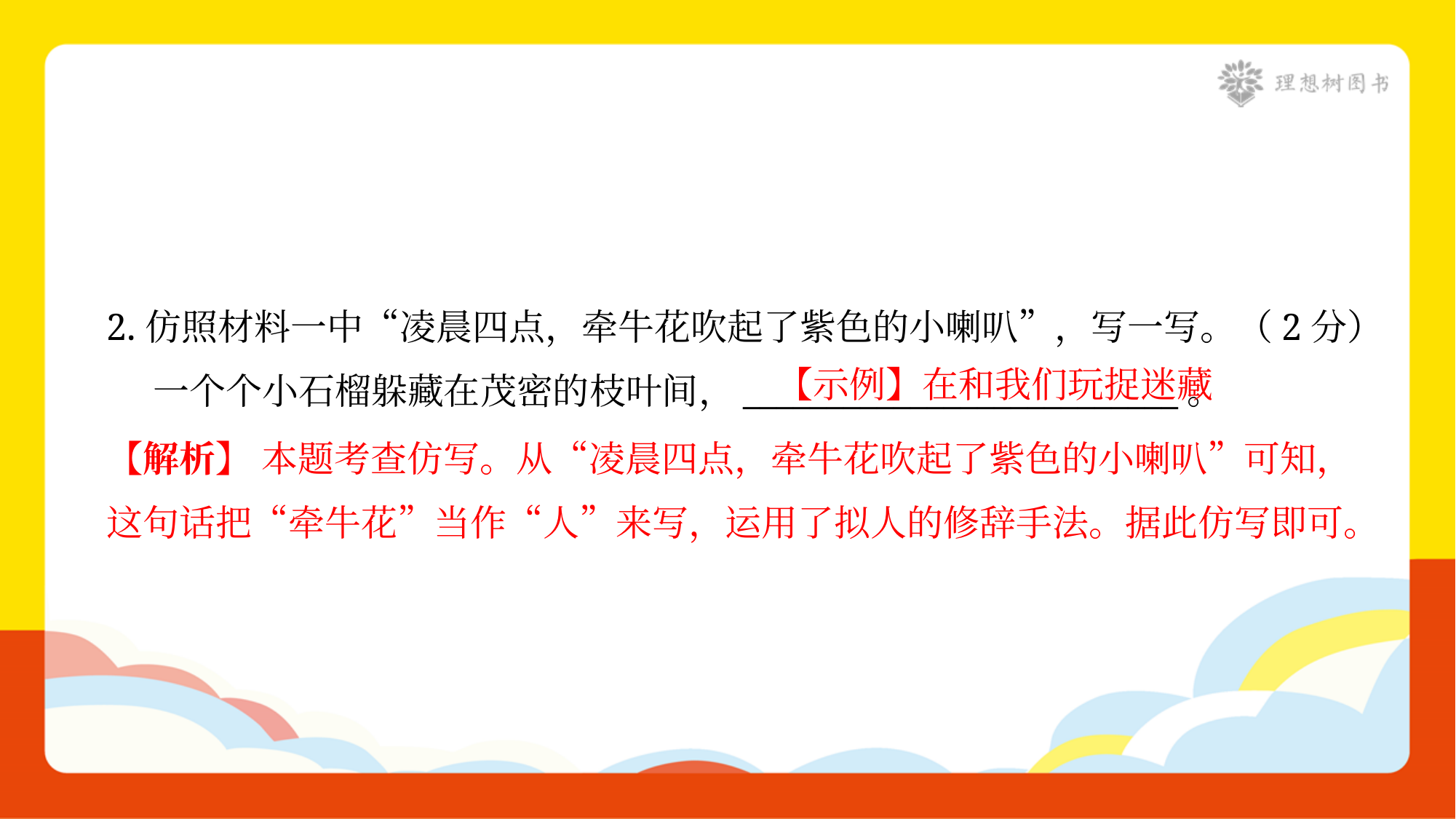

2.仿照材料一中“凌晨四点，牵牛花吹起了紫色的小喇叭”，写一写。（2分）
    一个个小石榴躲藏在茂密的枝叶间，__________________________。
【示例】在和我们玩捉迷藏
【解析】 本题考查仿写。从“凌晨四点，牵牛花吹起了紫色的小喇叭”可知，
这句话把“牵牛花”当作“人”来写，运用了拟人的修辞手法。据此仿写即可。